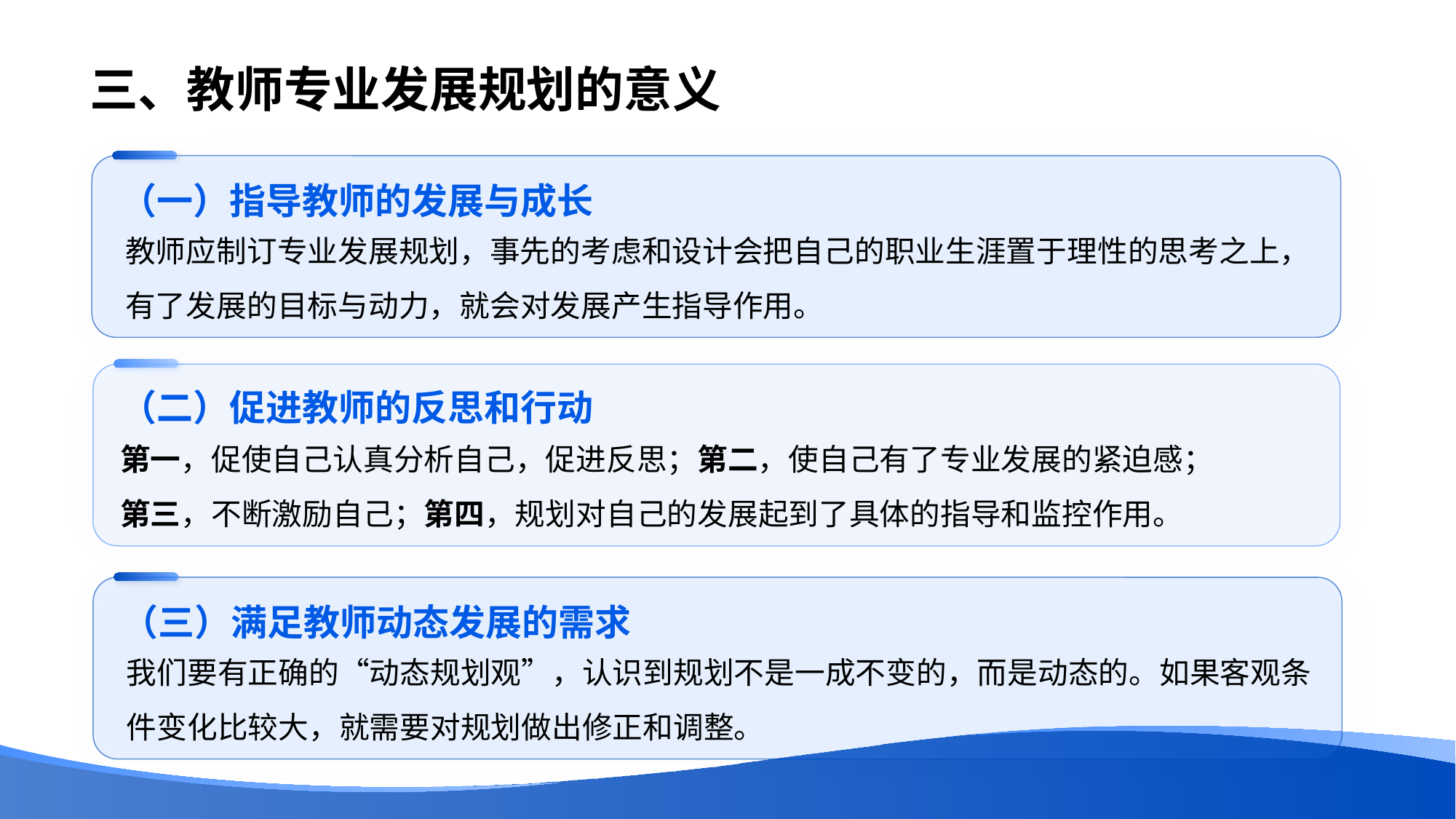

# 三、教师专业发展规划的意义

（一）指导教师的发展与成长

教师应制订专业发展规划，事先的考虑和设计会把自己的职业生涯置于理性的思考之上，有了发展的目标与动力，就会对发展产生指导作用。
（二）促进教师的反思和行动

第一，促使自己认真分析自己，促进反思；第二，使自己有了专业发展的紧迫感；
第三，不断激励自己；第四，规划对自己的发展起到了具体的指导和监控作用。

（三）满足教师动态发展的需求

我们要有正确的“动态规划观”，认识到规划不是一成不变的，而是动态的。如果客观条件变化比较大，就需要对规划做出修正和调整。